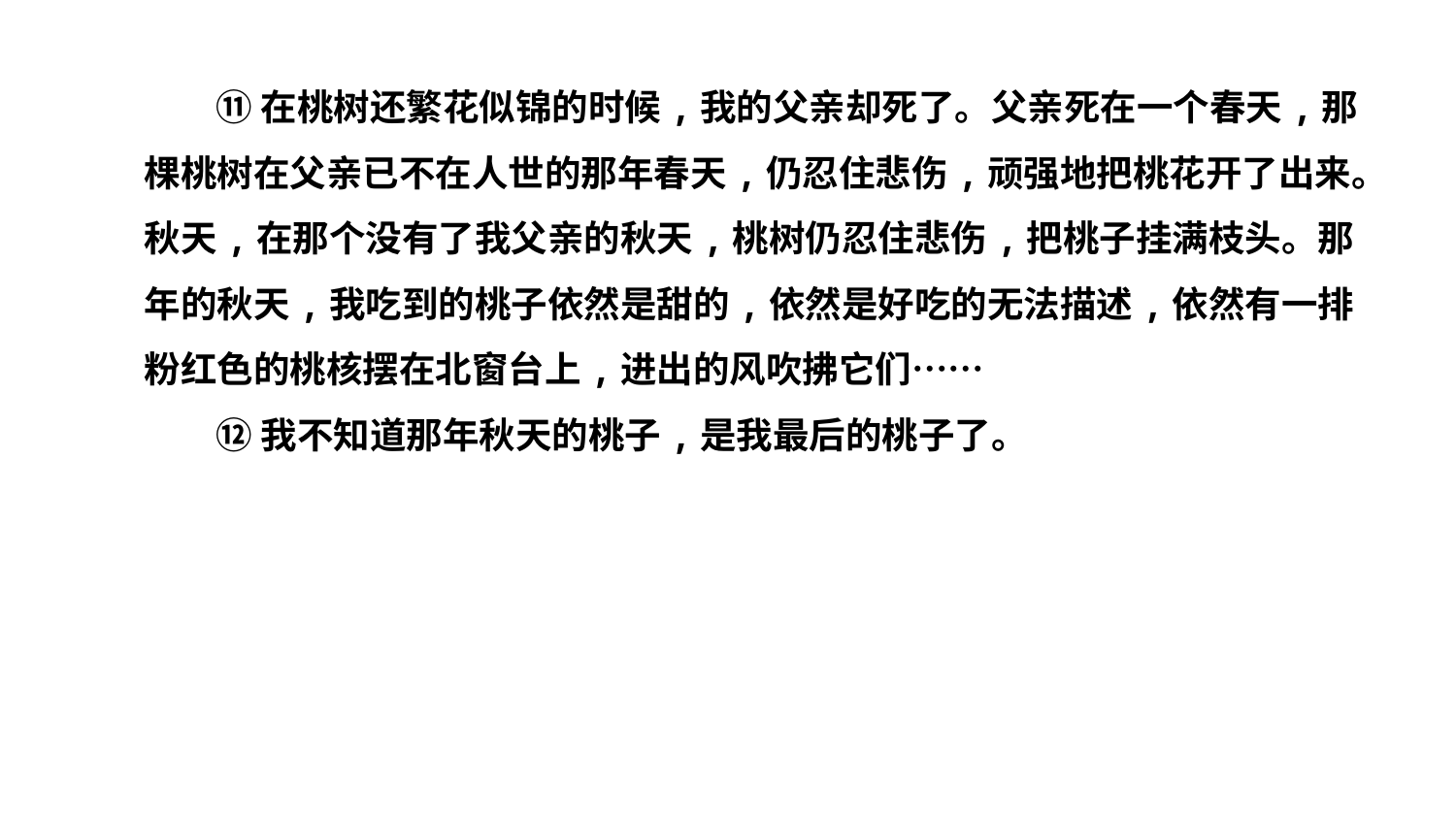

⑪在桃树还繁花似锦的时候,我的父亲却死了。父亲死在一个春天,那棵桃树在父亲已不在人世的那年春天,仍忍住悲伤,顽强地把桃花开了出来。秋天,在那个没有了我父亲的秋天,桃树仍忍住悲伤,把桃子挂满枝头。那年的秋天,我吃到的桃子依然是甜的,依然是好吃的无法描述,依然有一排粉红色的桃核摆在北窗台上,进出的风吹拂它们……
⑫我不知道那年秋天的桃子,是我最后的桃子了。